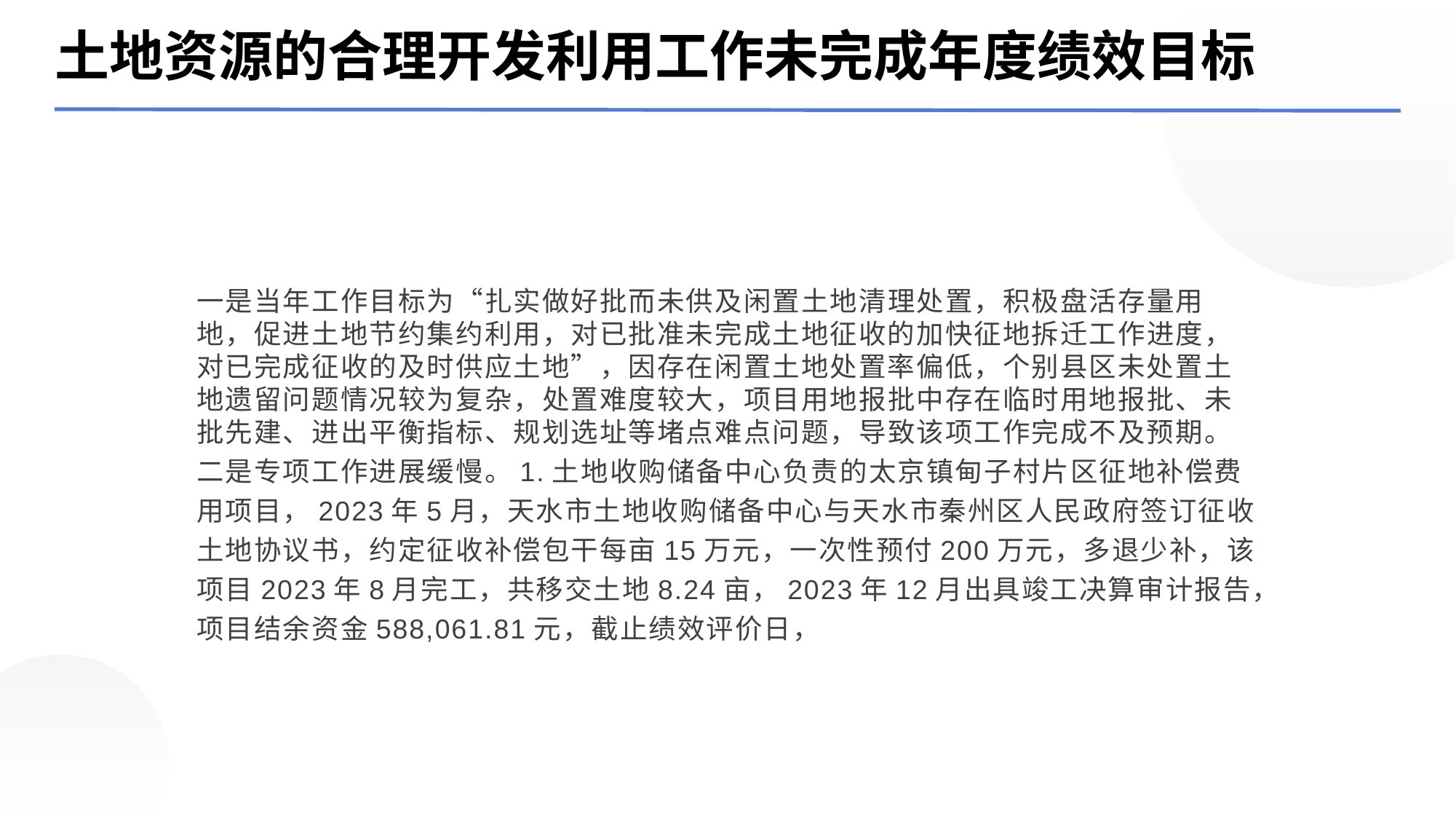

土地资源的合理开发利用工作未完成年度绩效目标
一是当年工作目标为“扎实做好批而未供及闲置土地清理处置，积极盘活存量用地，促进土地节约集约利用，对已批准未完成土地征收的加快征地拆迁工作进度，对已完成征收的及时供应土地”，因存在闲置土地处置率偏低，个别县区未处置土地遗留问题情况较为复杂，处置难度较大，项目用地报批中存在临时用地报批、未批先建、进出平衡指标、规划选址等堵点难点问题，导致该项工作完成不及预期。
二是专项工作进展缓慢。1.土地收购储备中心负责的太京镇甸子村片区征地补偿费用项目，2023年5月，天水市土地收购储备中心与天水市秦州区人民政府签订征收土地协议书，约定征收补偿包干每亩15万元，一次性预付200万元，多退少补，该项目2023年8月完工，共移交土地8.24亩，2023年12月出具竣工决算审计报告，项目结余资金588,061.81元，截止绩效评价日，